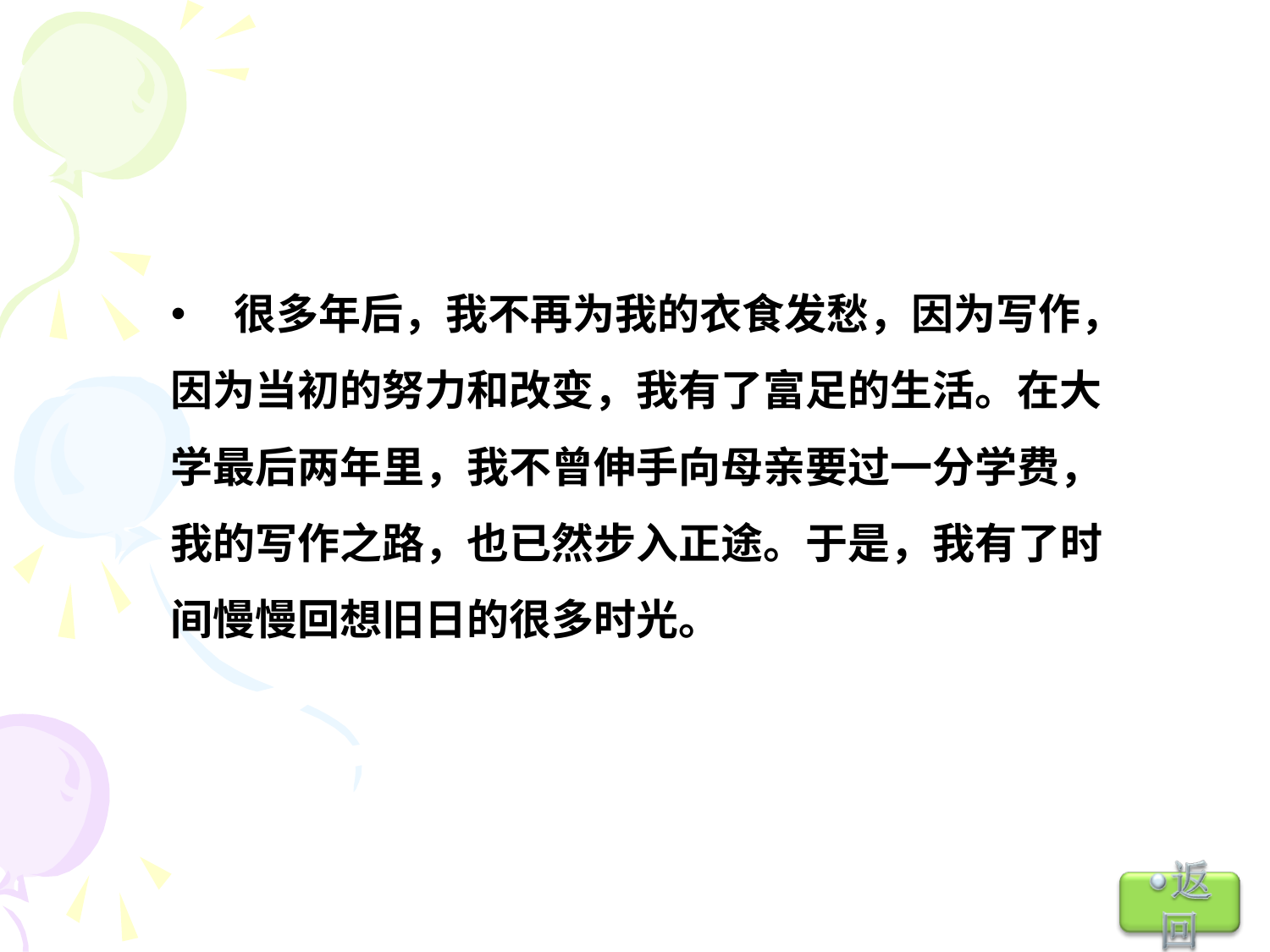

很多年后，我不再为我的衣食发愁，因为写作，因为当初的努力和改变，我有了富足的生活。在大学最后两年里，我不曾伸手向母亲要过一分学费，我的写作之路，也已然步入正途。于是，我有了时间慢慢回想旧日的很多时光。